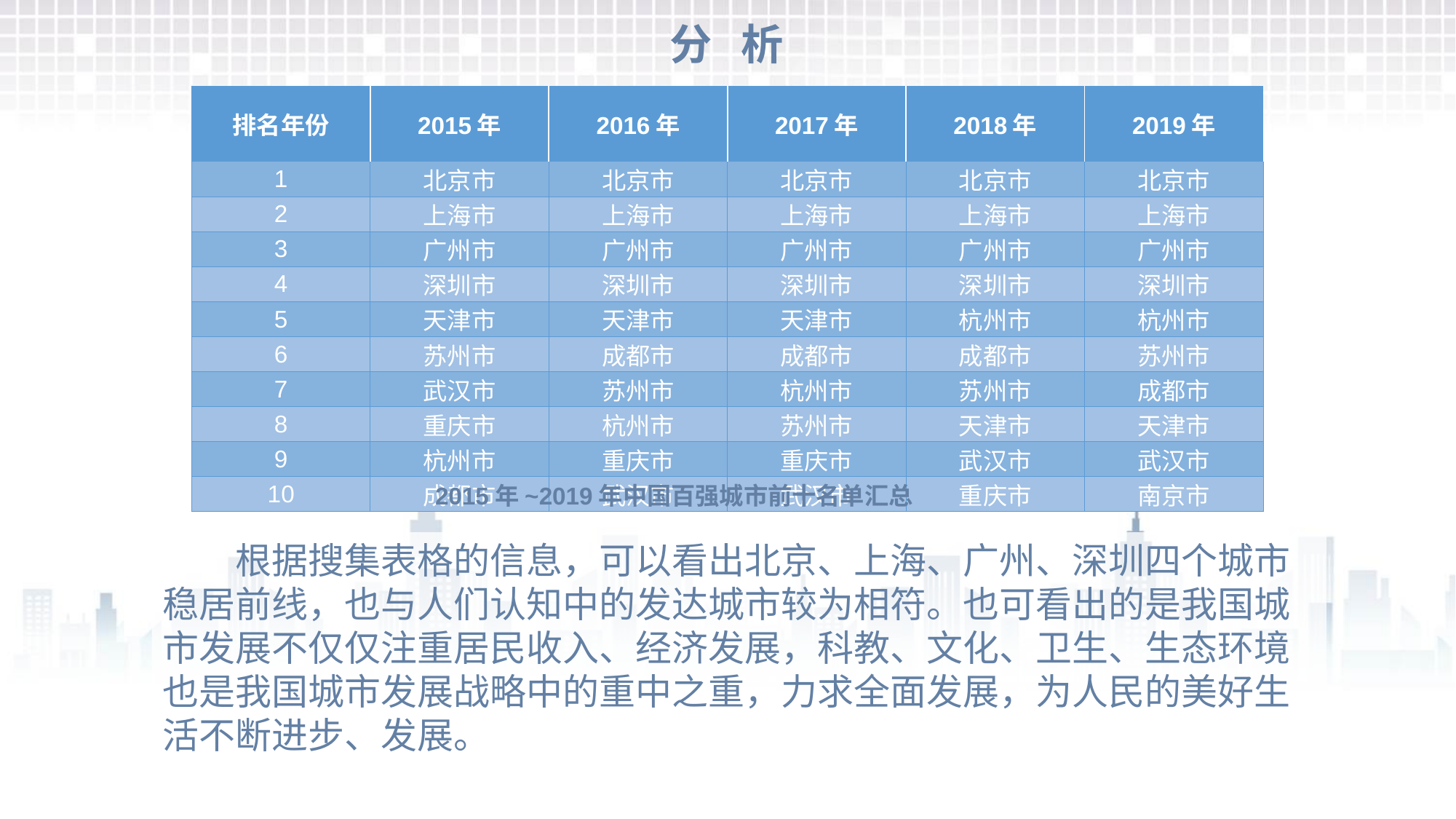

分   析
| 排名年份 | 2015年 | 2016年 | 2017年 | 2018年 | 2019年 |
| --- | --- | --- | --- | --- | --- |
| 1 | 北京市 | 北京市 | 北京市 | 北京市 | 北京市 |
| 2 | 上海市 | 上海市 | 上海市 | 上海市 | 上海市 |
| 3 | 广州市 | 广州市 | 广州市 | 广州市 | 广州市 |
| 4 | 深圳市 | 深圳市 | 深圳市 | 深圳市 | 深圳市 |
| 5 | 天津市 | 天津市 | 天津市 | 杭州市 | 杭州市 |
| 6 | 苏州市 | 成都市 | 成都市 | 成都市 | 苏州市 |
| 7 | 武汉市 | 苏州市 | 杭州市 | 苏州市 | 成都市 |
| 8 | 重庆市 | 杭州市 | 苏州市 | 天津市 | 天津市 |
| 9 | 杭州市 | 重庆市 | 重庆市 | 武汉市 | 武汉市 |
| 10 | 成都市 | 武汉市 | 武汉市 | 重庆市 | 南京市 |
2015年~2019年中国百强城市前十名单汇总
根据搜集表格的信息，可以看出北京、上海、广州、深圳四个城市稳居前线，也与人们认知中的发达城市较为相符。也可看出的是我国城市发展不仅仅注重居民收入、经济发展，科教、文化、卫生、生态环境也是我国城市发展战略中的重中之重，力求全面发展，为人民的美好生活不断进步、发展。